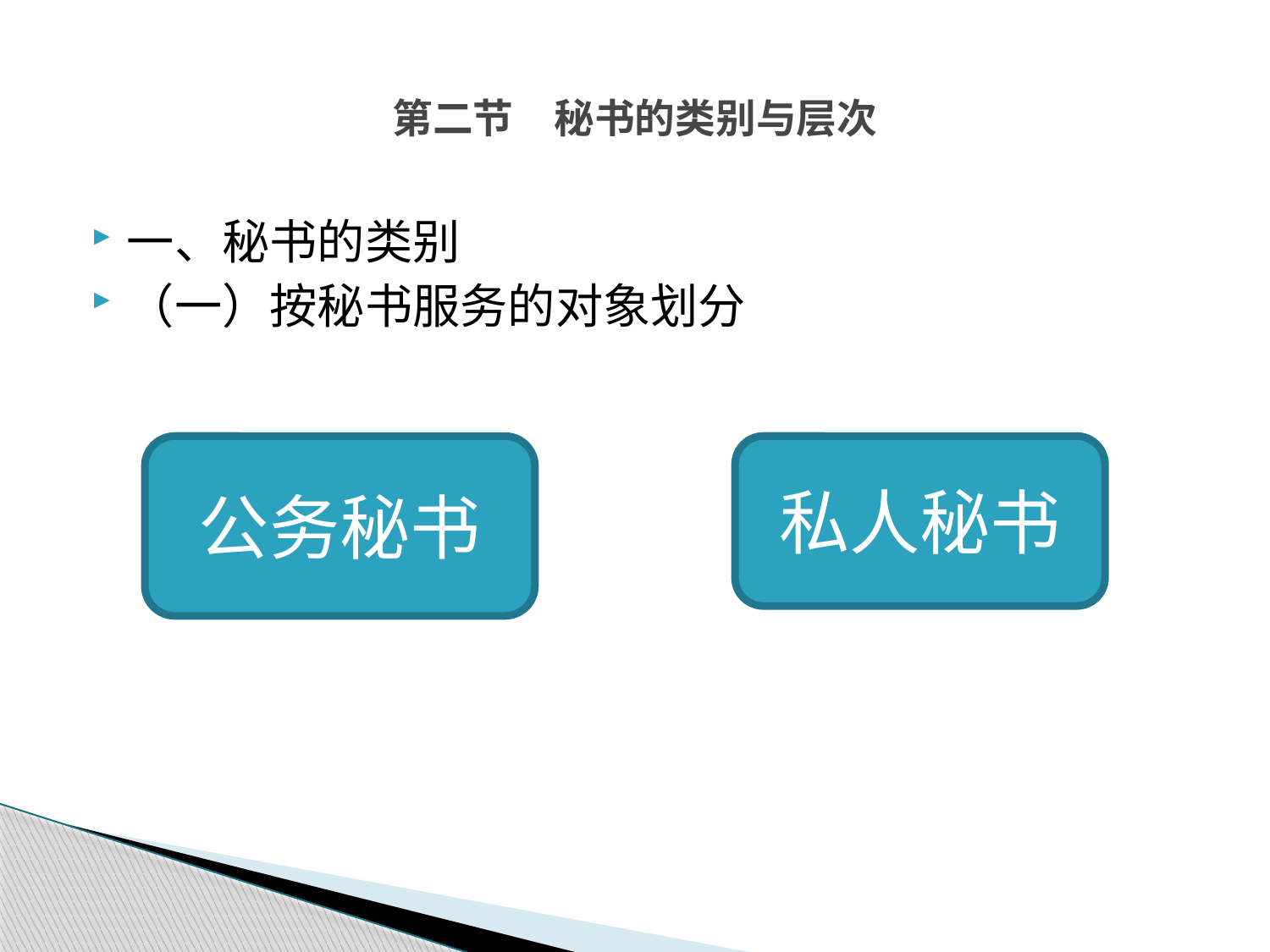

# 第二节　秘书的类别与层次
一、秘书的类别
（一）按秘书服务的对象划分
公务秘书
私人秘书